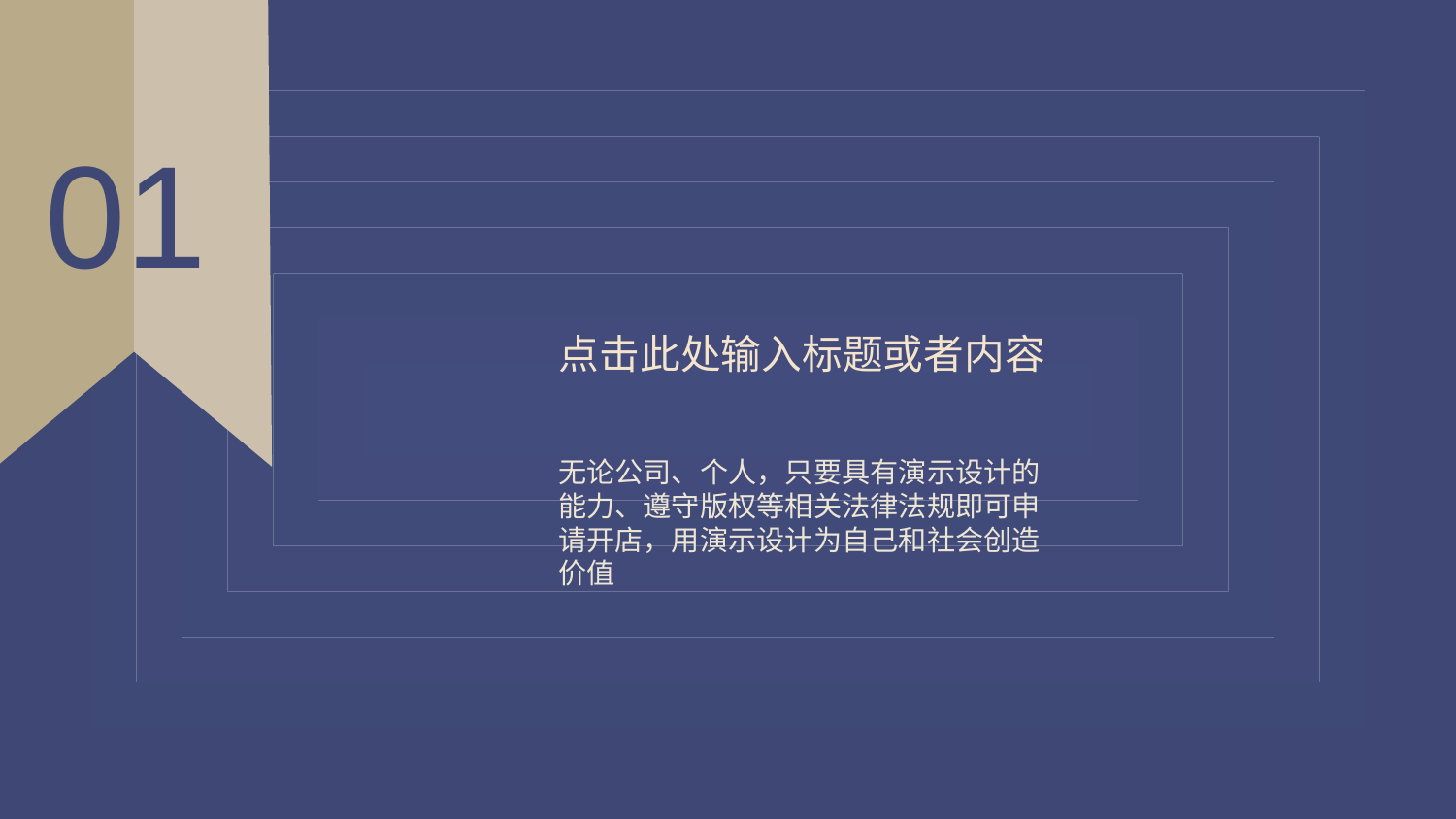

01
点击此处输入标题或者内容
无论公司、个人，只要具有演示设计的能力、遵守版权等相关法律法规即可申请开店，用演示设计为自己和社会创造价值